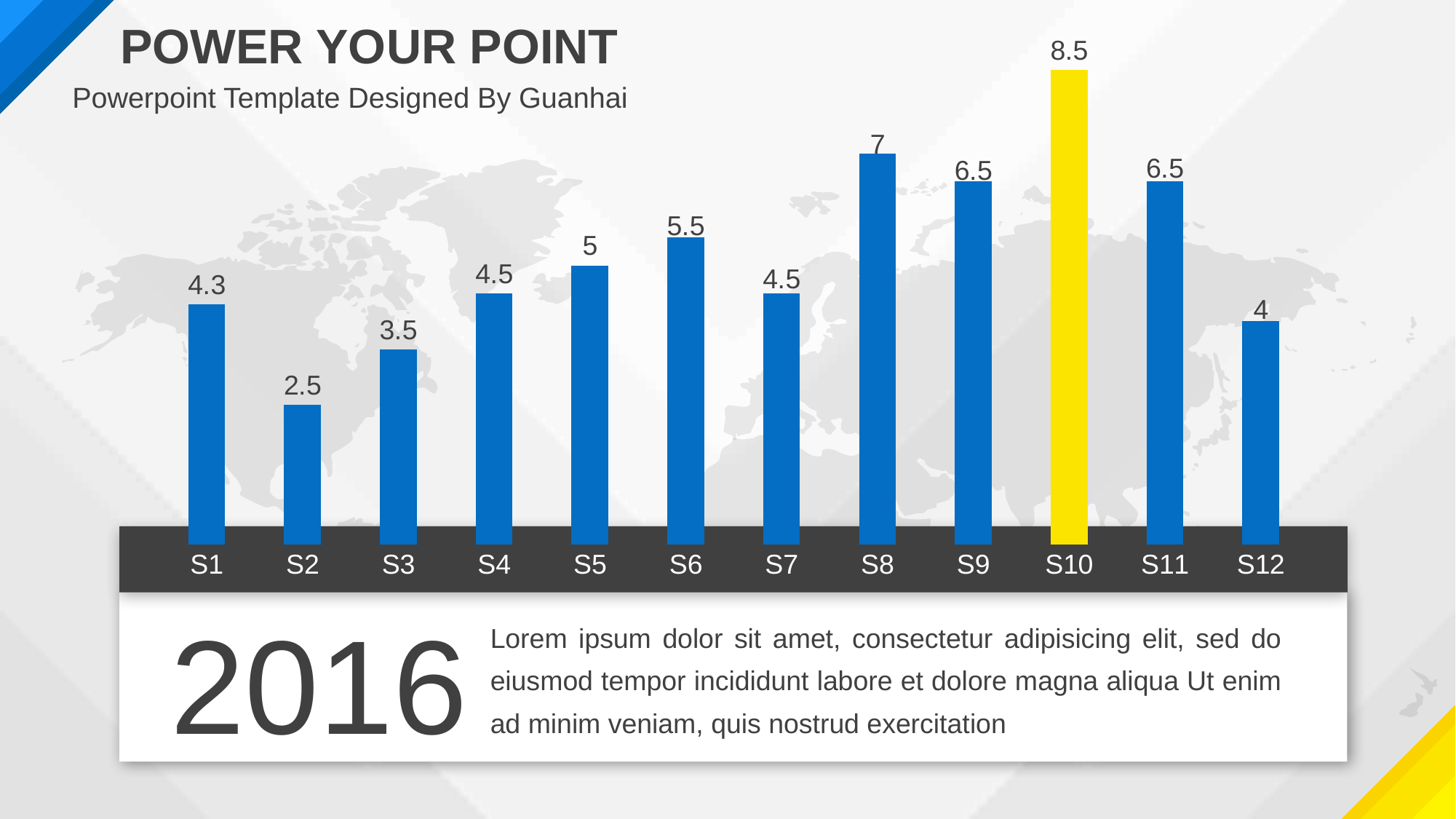

POWER YOUR POINT

### Chart

| Category | 系列 1 |
|---|---|
| S1 | 4.3 |
| S2 | 2.5 |
| S3 | 3.5 |
| S4 | 4.5 |
| S5 | 5.0 |
| S6 | 5.5 |
| S7 | 4.5 |
| S8 | 7.0 |
| S9 | 6.5 |
| S10 | 8.5 |
| S11 | 6.5 |
| S12 | 4.0 |
Powerpoint Template Designed By Guanhai

2016
Lorem ipsum dolor sit amet, consectetur adipisicing elit, sed do eiusmod tempor incididunt labore et dolore magna aliqua Ut enim ad minim veniam, quis nostrud exercitation